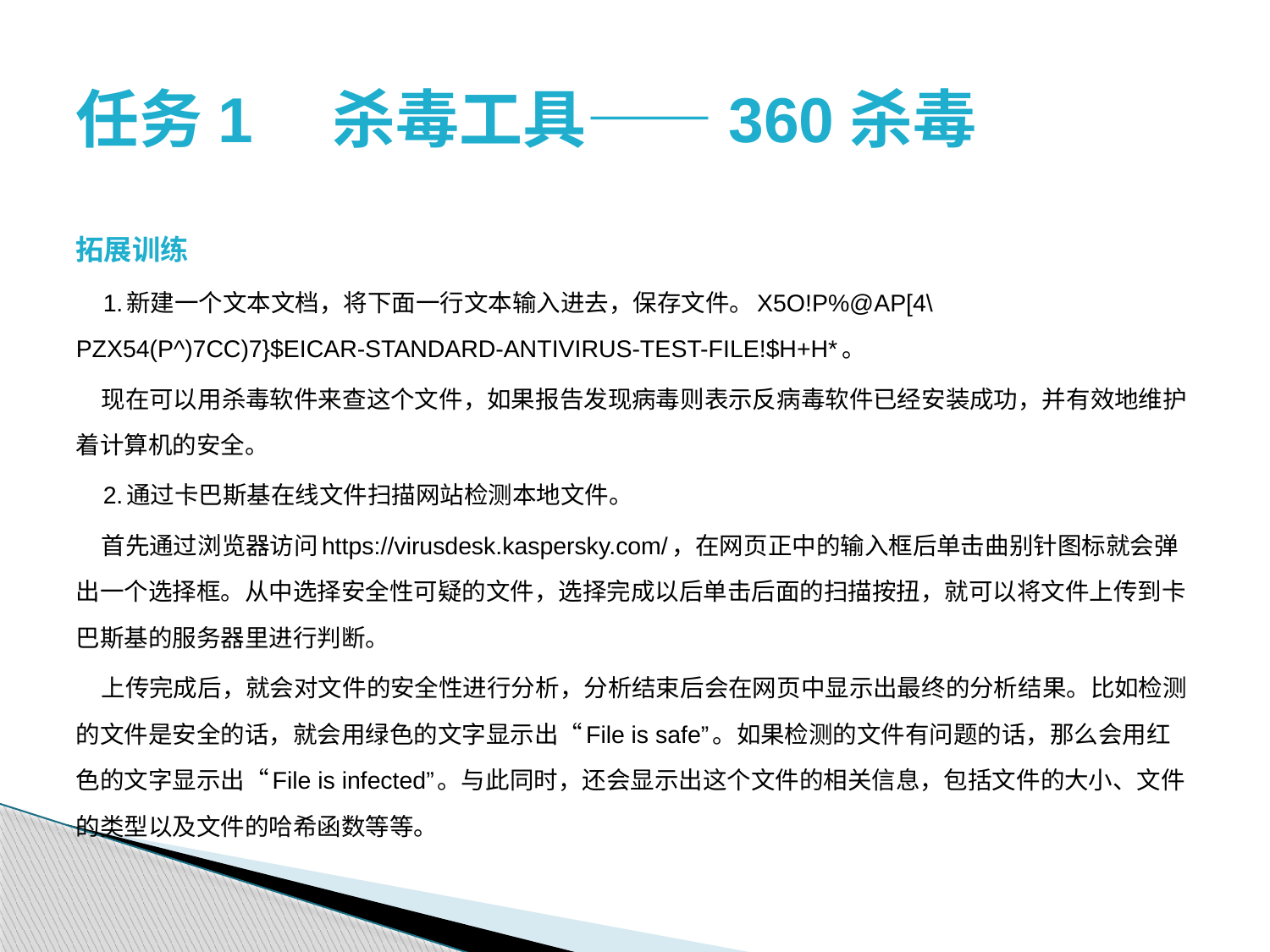

# 任务1　杀毒工具——360杀毒
拓展训练
    1.新建一个文本文档，将下面一行文本输入进去，保存文件。X5O!P%@AP[4\PZX54(P^)7CC)7}$EICAR-STANDARD-ANTIVIRUS-TEST-FILE!$H+H*。
    现在可以用杀毒软件来查这个文件，如果报告发现病毒则表示反病毒软件已经安装成功，并有效地维护着计算机的安全。
    2.通过卡巴斯基在线文件扫描网站检测本地文件。
    首先通过浏览器访问https://virusdesk.kaspersky.com/，在网页正中的输入框后单击曲别针图标就会弹出一个选择框。从中选择安全性可疑的文件，选择完成以后单击后面的扫描按扭，就可以将文件上传到卡巴斯基的服务器里进行判断。
    上传完成后，就会对文件的安全性进行分析，分析结束后会在网页中显示出最终的分析结果。比如检测的文件是安全的话，就会用绿色的文字显示出“File is safe”。如果检测的文件有问题的话，那么会用红色的文字显示出“File is infected”。与此同时，还会显示出这个文件的相关信息，包括文件的大小、文件的类型以及文件的哈希函数等等。